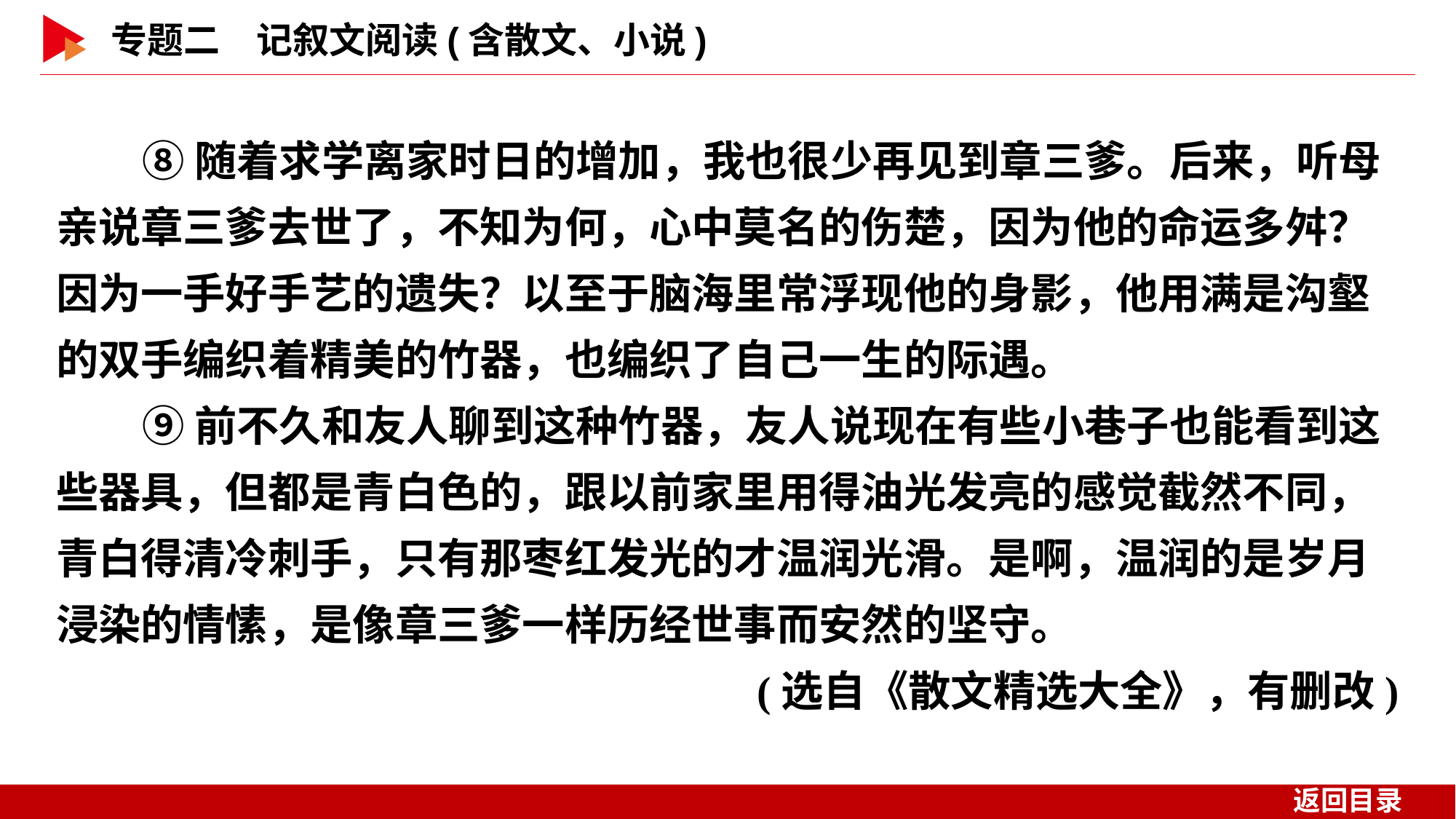

⑧随着求学离家时日的增加，我也很少再见到章三爹。后来，听母亲说章三爹去世了，不知为何，心中莫名的伤楚，因为他的命运多舛？因为一手好手艺的遗失？以至于脑海里常浮现他的身影，他用满是沟壑的双手编织着精美的竹器，也编织了自己一生的际遇。
⑨前不久和友人聊到这种竹器，友人说现在有些小巷子也能看到这些器具，但都是青白色的，跟以前家里用得油光发亮的感觉截然不同，青白得清冷刺手，只有那枣红发光的才温润光滑。是啊，温润的是岁月浸染的情愫，是像章三爹一样历经世事而安然的坚守。
(选自《散文精选大全》，有删改)